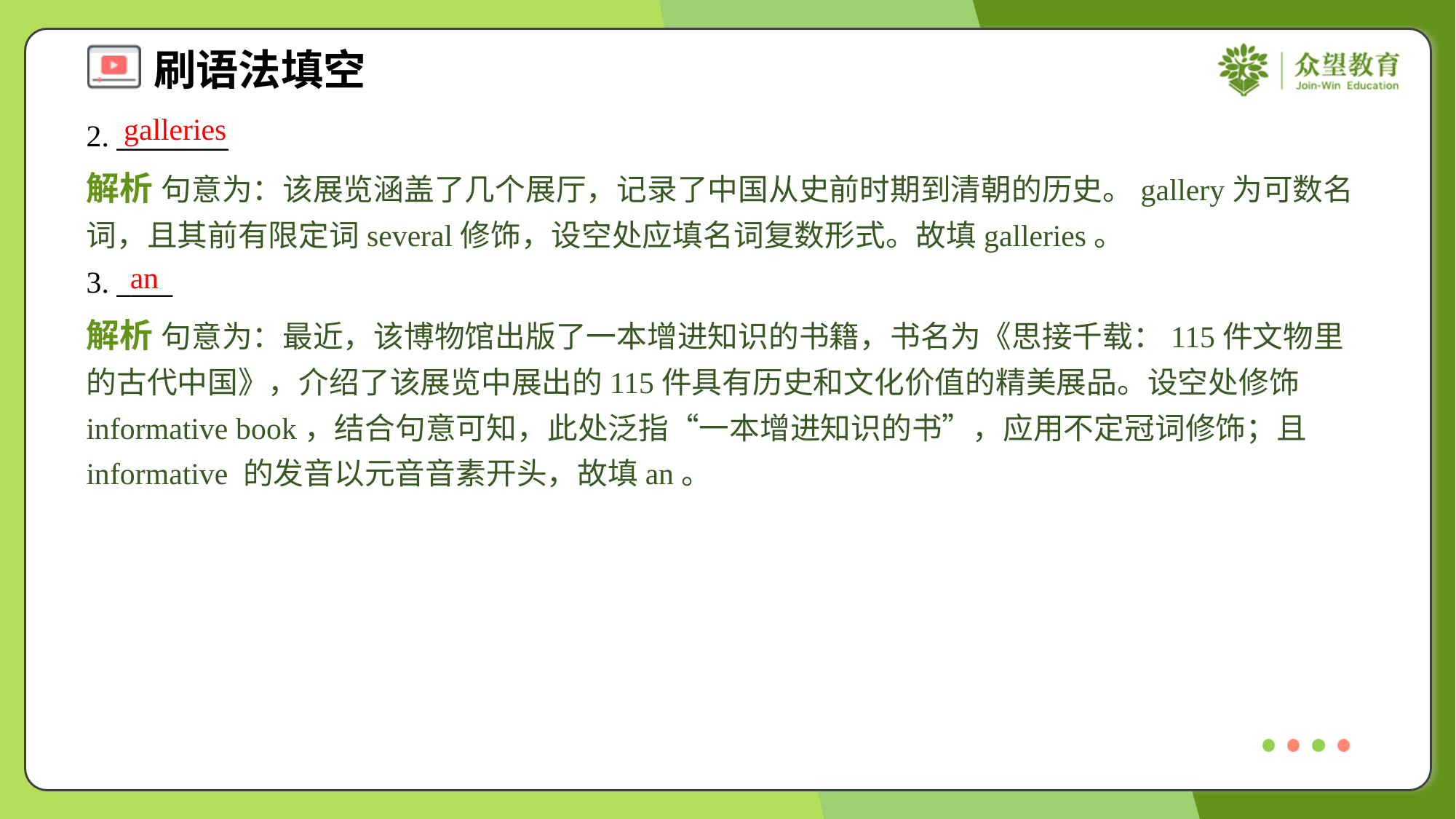

galleries
2. ________
解析 句意为：该展览涵盖了几个展厅，记录了中国从史前时期到清朝的历史。gallery为可数名词，且其前有限定词several修饰，设空处应填名词复数形式。故填galleries。
an
3. ____
解析 句意为：最近，该博物馆出版了一本增进知识的书籍，书名为《思接千载：115件文物里的古代中国》，介绍了该展览中展出的115件具有历史和文化价值的精美展品。设空处修饰informative book，结合句意可知，此处泛指“一本增进知识的书”，应用不定冠词修饰；且informative 的发音以元音音素开头，故填an。